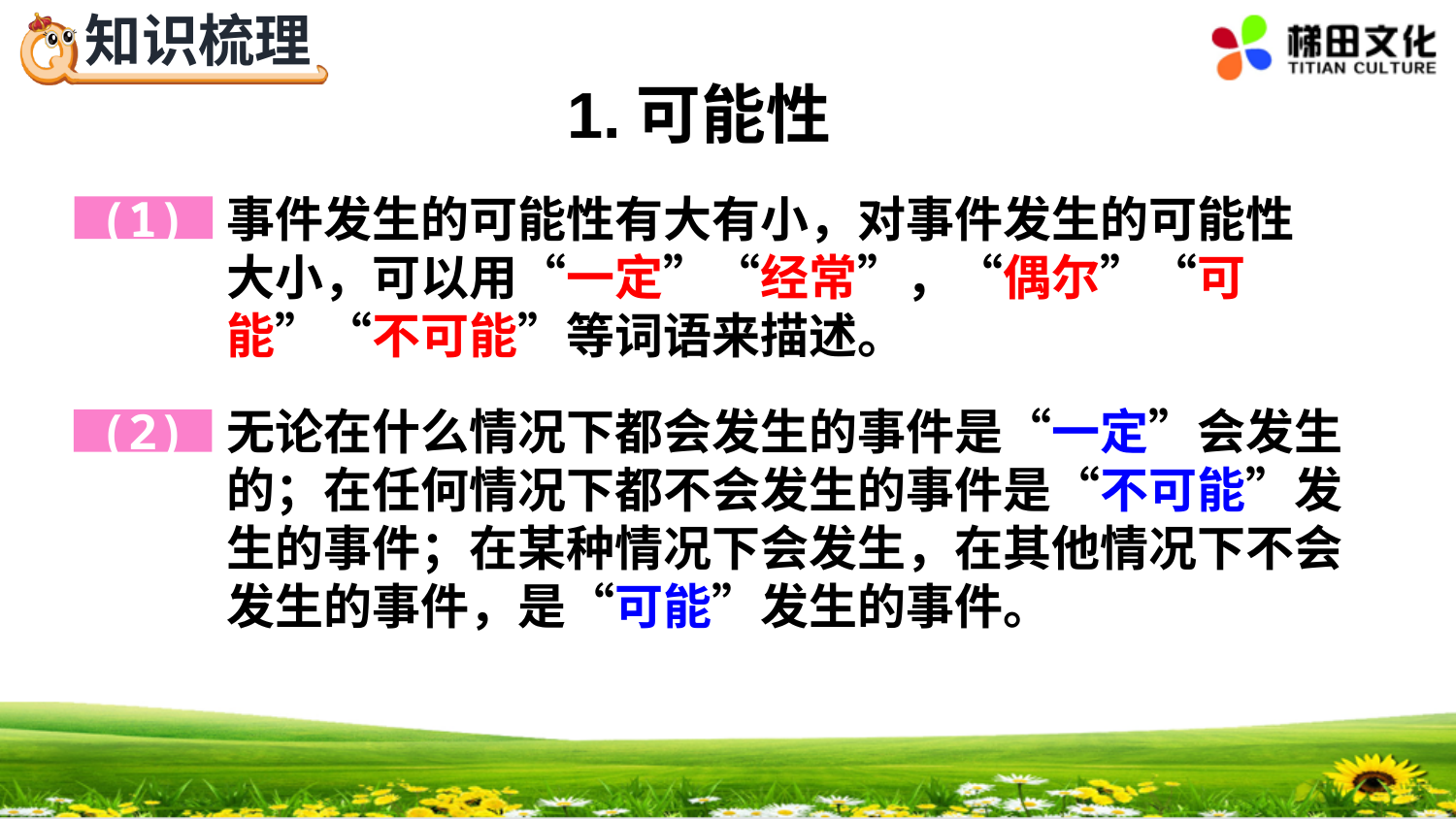

1.可能性
事件发生的可能性有大有小，对事件发生的可能性大小，可以用“一定”“经常”，“偶尔”“可能”“不可能”等词语来描述。
(1)
无论在什么情况下都会发生的事件是“一定”会发生的；在任何情况下都不会发生的事件是“不可能”发生的事件；在某种情况下会发生，在其他情况下不会发生的事件，是“可能”发生的事件。
(2)